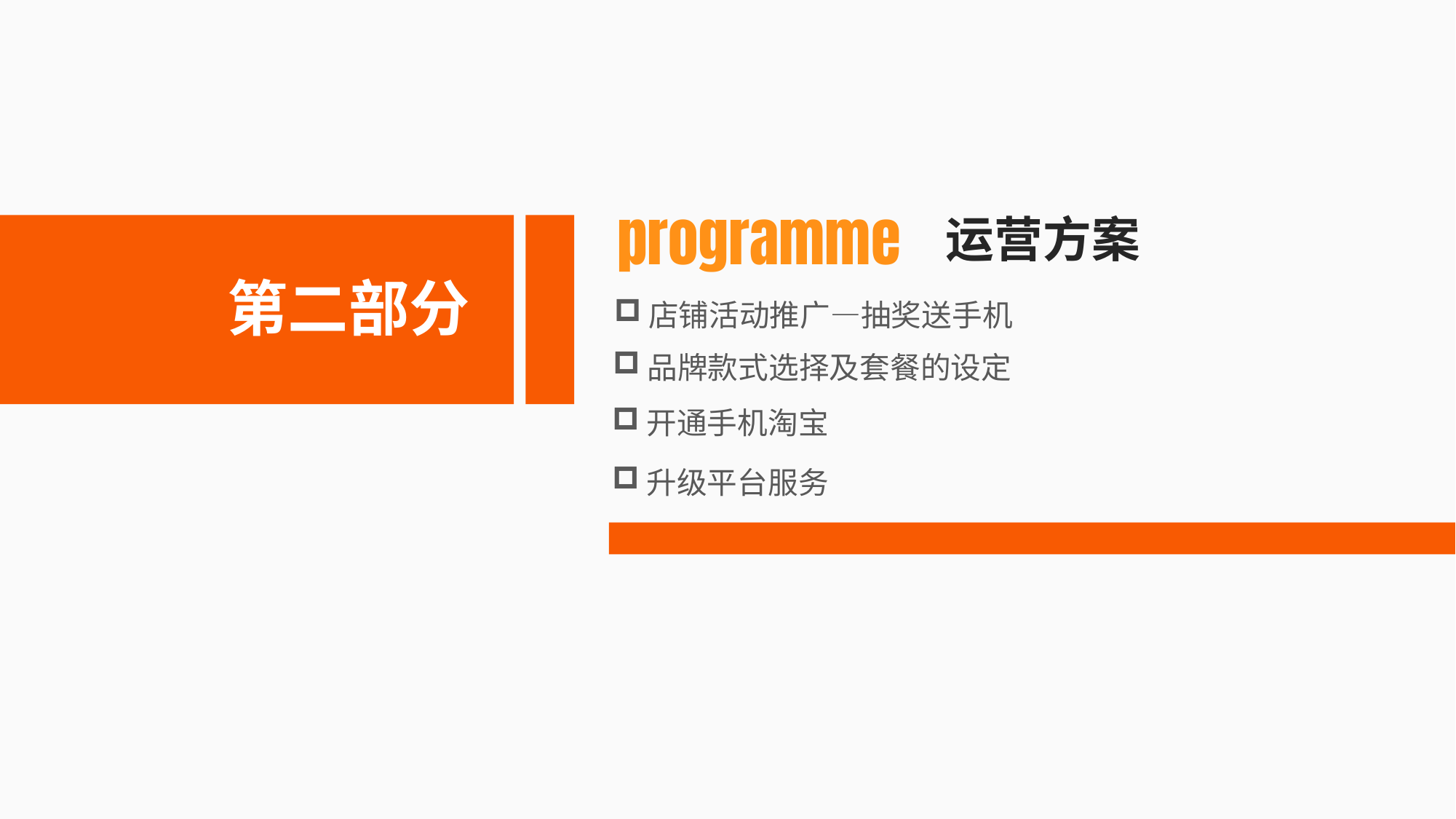

programme
运营方案

第二部分
店铺活动推广—抽奖送手机
品牌款式选择及套餐的设定
开通手机淘宝
升级平台服务